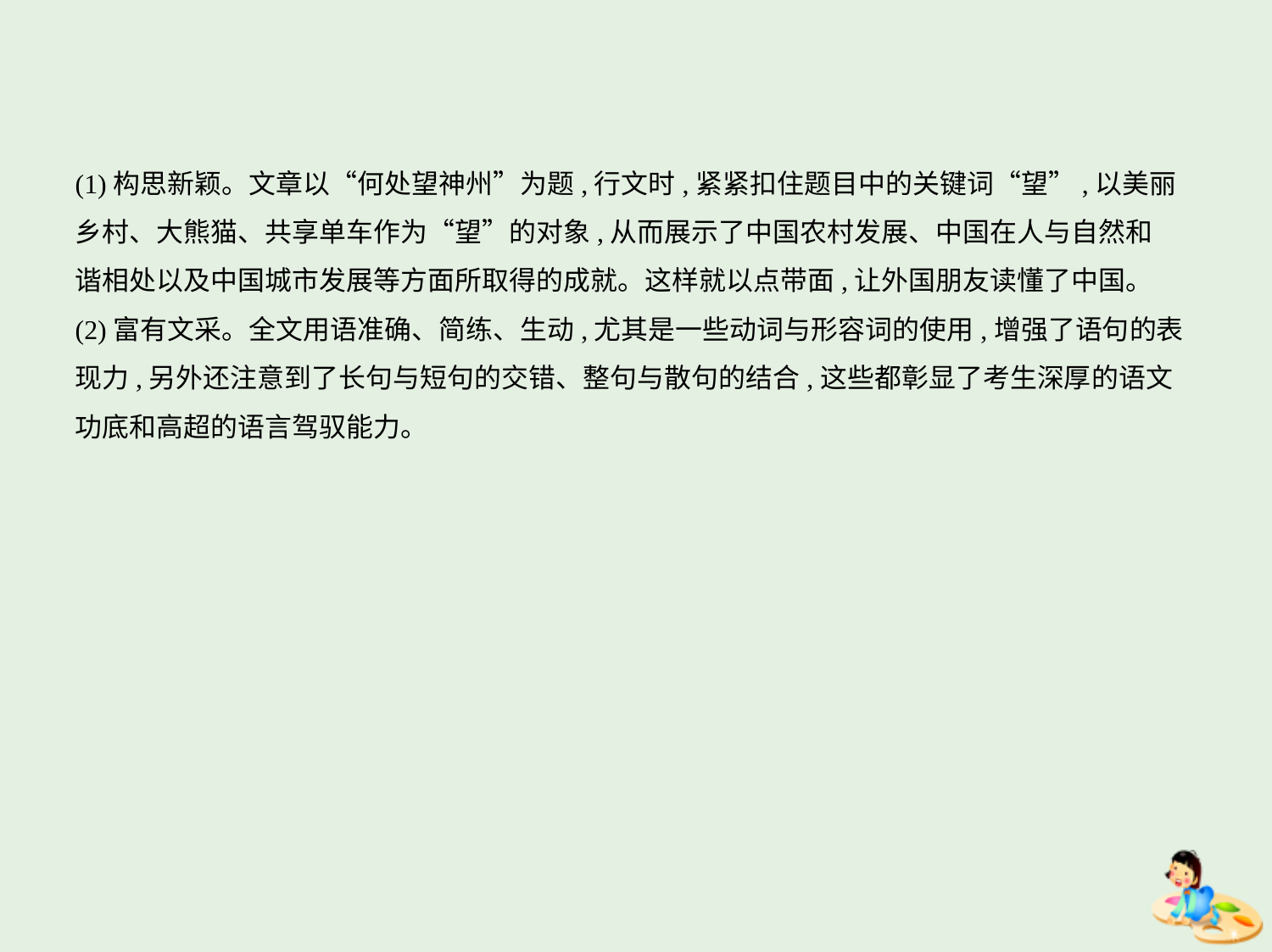

(1)构思新颖。文章以“何处望神州”为题,行文时,紧紧扣住题目中的关键词“望”,以美丽
乡村、大熊猫、共享单车作为“望”的对象,从而展示了中国农村发展、中国在人与自然和
谐相处以及中国城市发展等方面所取得的成就。这样就以点带面,让外国朋友读懂了中国。
(2)富有文采。全文用语准确、简练、生动,尤其是一些动词与形容词的使用,增强了语句的表
现力,另外还注意到了长句与短句的交错、整句与散句的结合,这些都彰显了考生深厚的语文
功底和高超的语言驾驭能力。